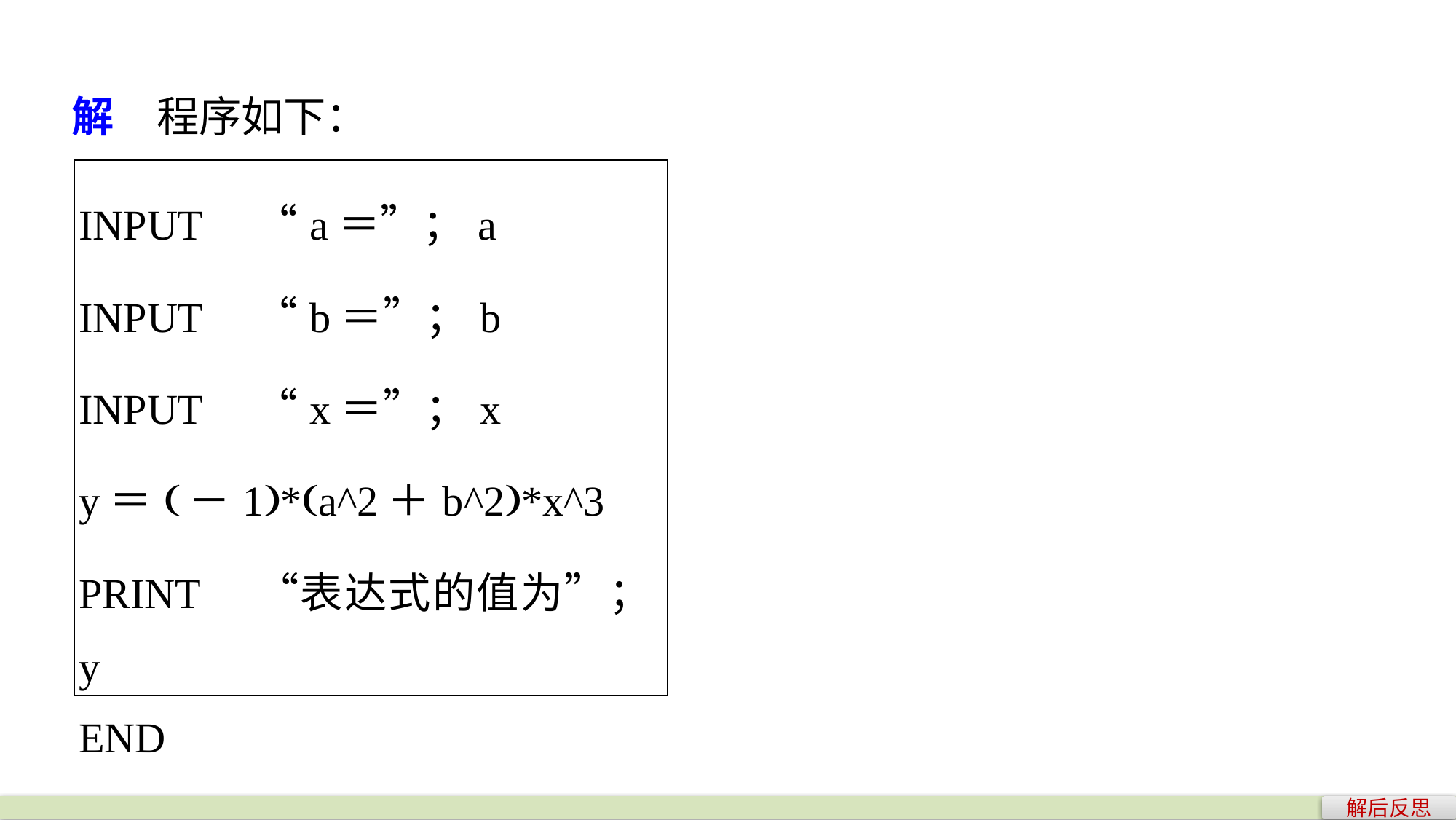

解　程序如下：
| INPUT　“a＝”；a INPUT　“b＝”；b INPUT　“x＝”；x y＝(－1)\*(a^2＋b^2)\*x^3 PRINT　“表达式的值为”；y END |
| --- |
解后反思